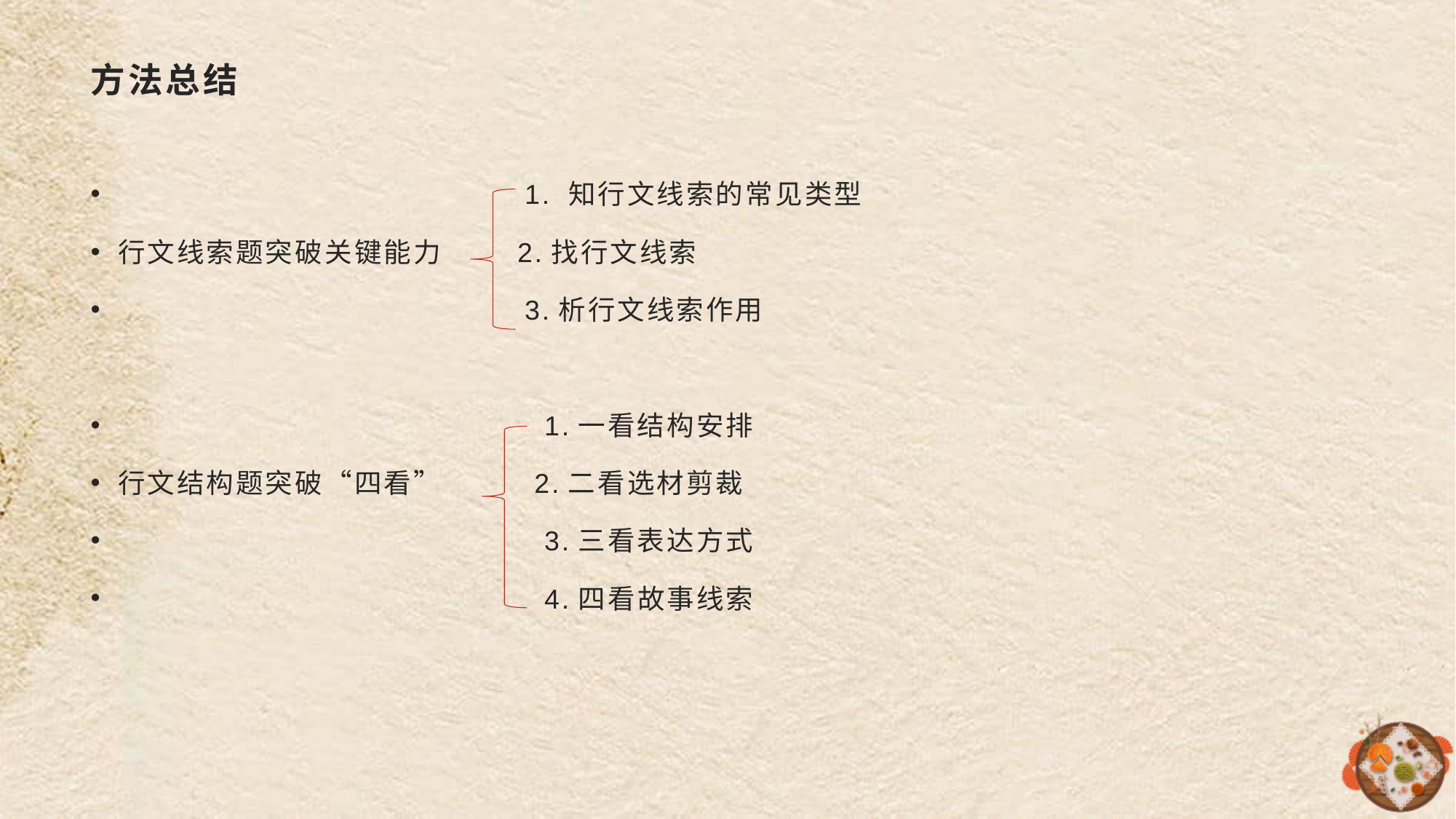

# 方法总结

                                         1. 知行文线索的常见类型
行文线索题突破关键能力        2.找行文线索
                                         3.析行文线索作用

                                           1.一看结构安排
行文结构题突破“四看”          2.二看选材剪裁
                                           3.三看表达方式
                                           4.四看故事线索